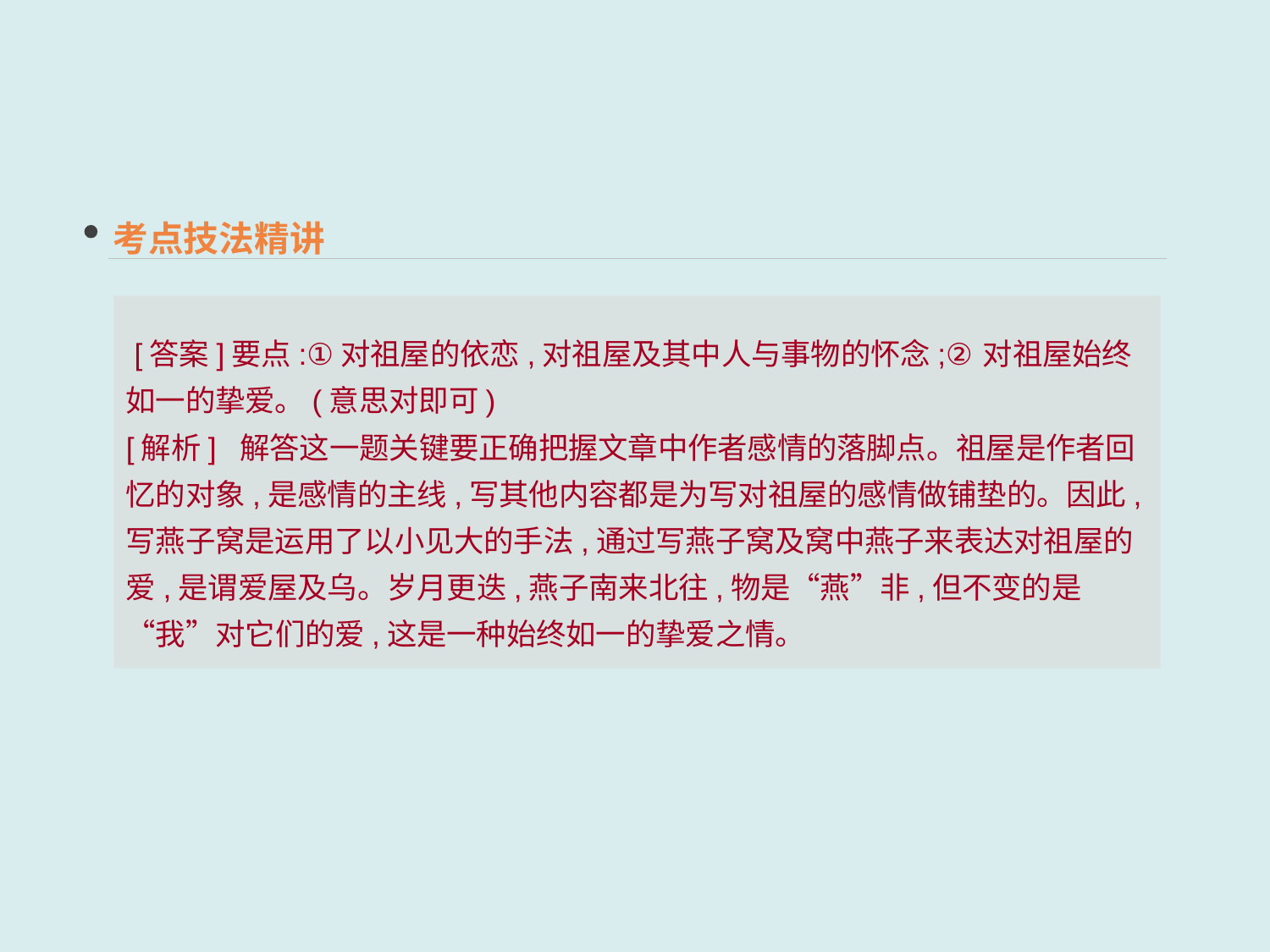

考点技法精讲

 [答案]要点:①对祖屋的依恋,对祖屋及其中人与事物的怀念;②对祖屋始终如一的挚爱。(意思对即可)
[解析]  解答这一题关键要正确把握文章中作者感情的落脚点。祖屋是作者回忆的对象,是感情的主线,写其他内容都是为写对祖屋的感情做铺垫的。因此,写燕子窝是运用了以小见大的手法,通过写燕子窝及窝中燕子来表达对祖屋的爱,是谓爱屋及乌。岁月更迭,燕子南来北往,物是“燕”非,但不变的是“我”对它们的爱,这是一种始终如一的挚爱之情。